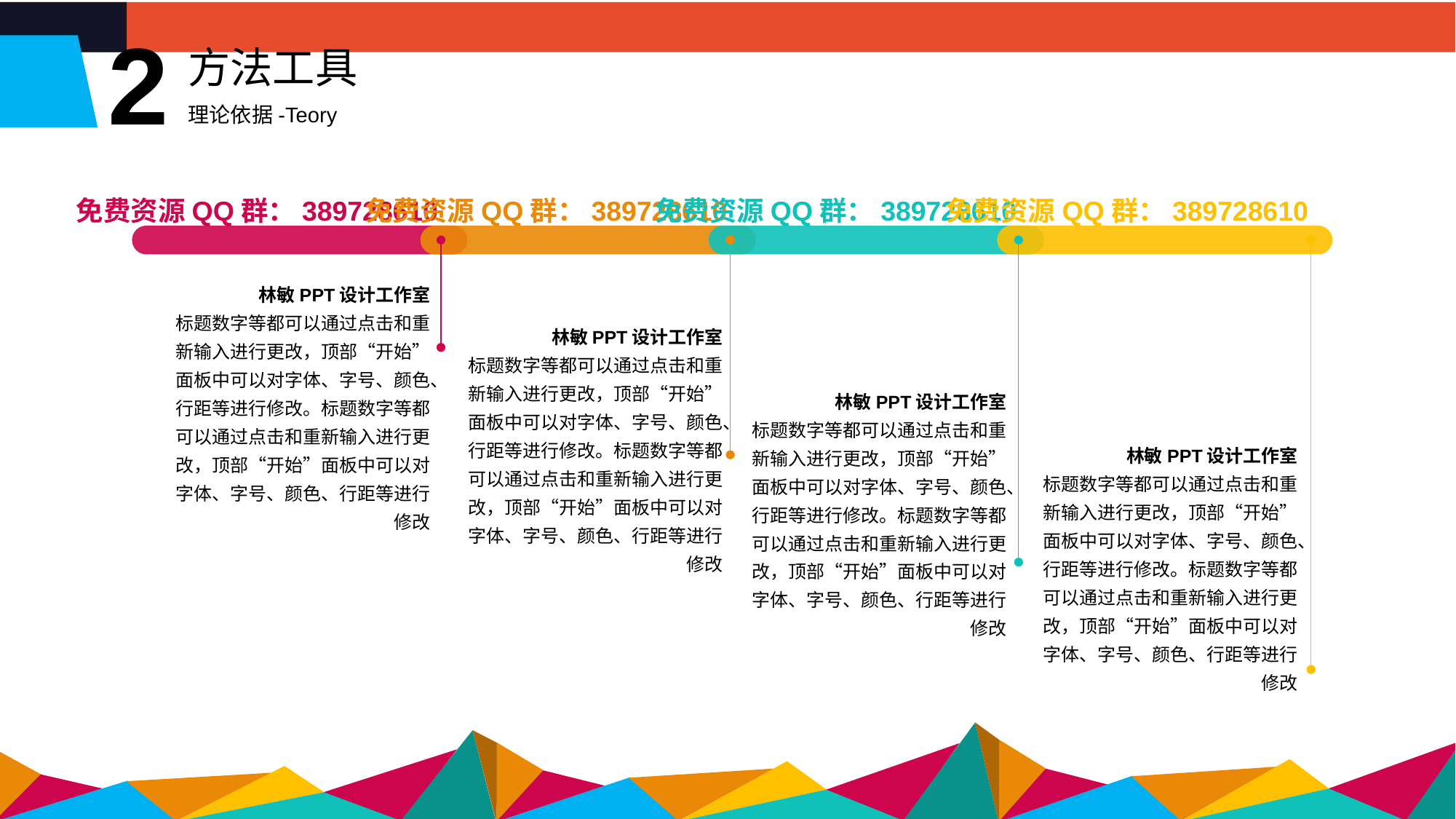

2

方法工具
理论依据-Teory
免费资源QQ群：389728610
免费资源QQ群：389728610
免费资源QQ群：389728610
免费资源QQ群：389728610

林敏PPT设计工作室
标题数字等都可以通过点击和重新输入进行更改，顶部“开始”面板中可以对字体、字号、颜色、行距等进行修改。标题数字等都可以通过点击和重新输入进行更改，顶部“开始”面板中可以对字体、字号、颜色、行距等进行修改
林敏PPT设计工作室
标题数字等都可以通过点击和重新输入进行更改，顶部“开始”面板中可以对字体、字号、颜色、行距等进行修改。标题数字等都可以通过点击和重新输入进行更改，顶部“开始”面板中可以对字体、字号、颜色、行距等进行修改
林敏PPT设计工作室
标题数字等都可以通过点击和重新输入进行更改，顶部“开始”面板中可以对字体、字号、颜色、行距等进行修改。标题数字等都可以通过点击和重新输入进行更改，顶部“开始”面板中可以对字体、字号、颜色、行距等进行修改
林敏PPT设计工作室
标题数字等都可以通过点击和重新输入进行更改，顶部“开始”面板中可以对字体、字号、颜色、行距等进行修改。标题数字等都可以通过点击和重新输入进行更改，顶部“开始”面板中可以对字体、字号、颜色、行距等进行修改